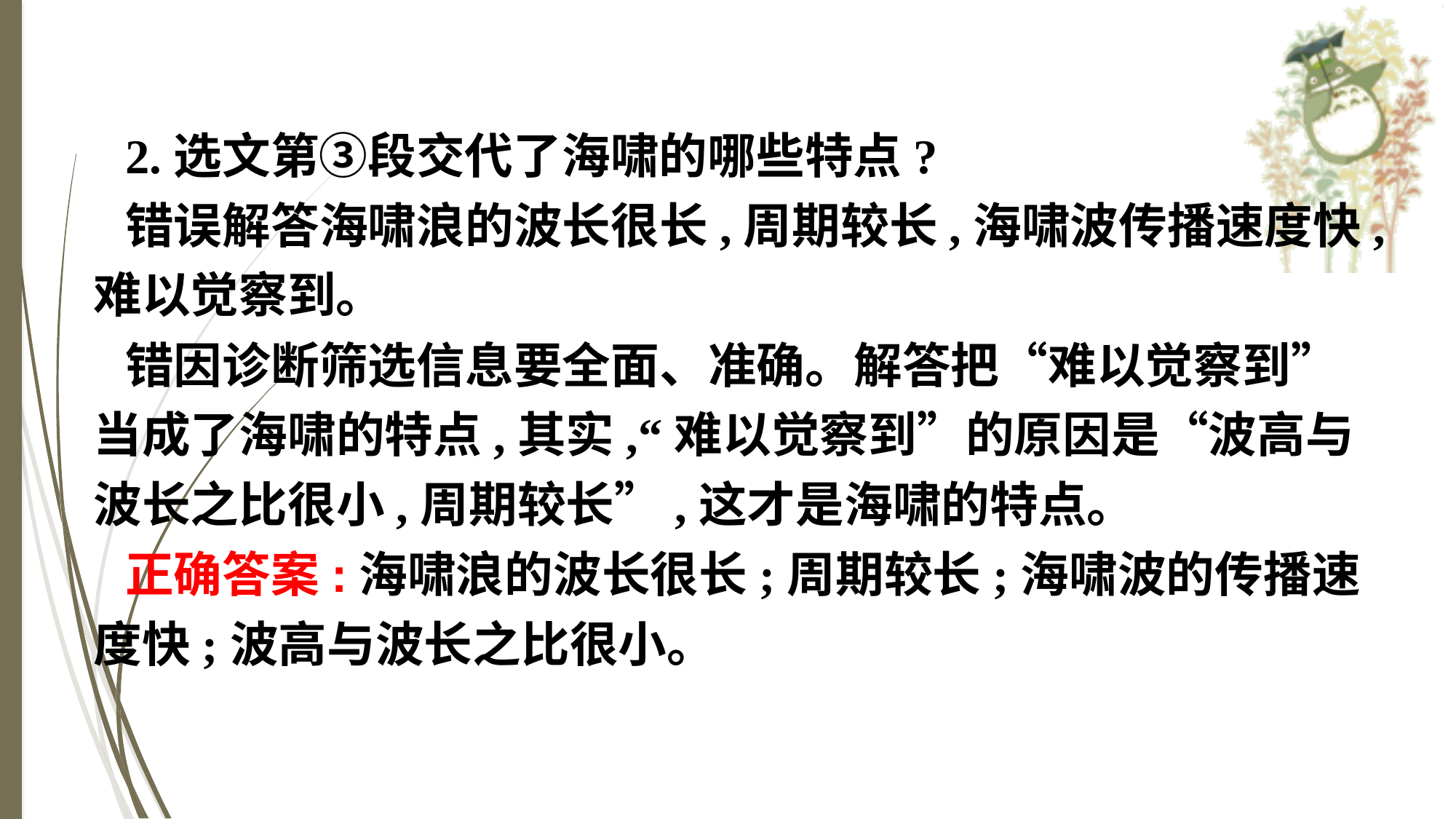

2.选文第③段交代了海啸的哪些特点?
错误解答海啸浪的波长很长,周期较长,海啸波传播速度快,难以觉察到。
错因诊断筛选信息要全面、准确。解答把“难以觉察到”当成了海啸的特点,其实,“难以觉察到”的原因是“波高与波长之比很小,周期较长”,这才是海啸的特点。
正确答案:海啸浪的波长很长;周期较长;海啸波的传播速度快;波高与波长之比很小。